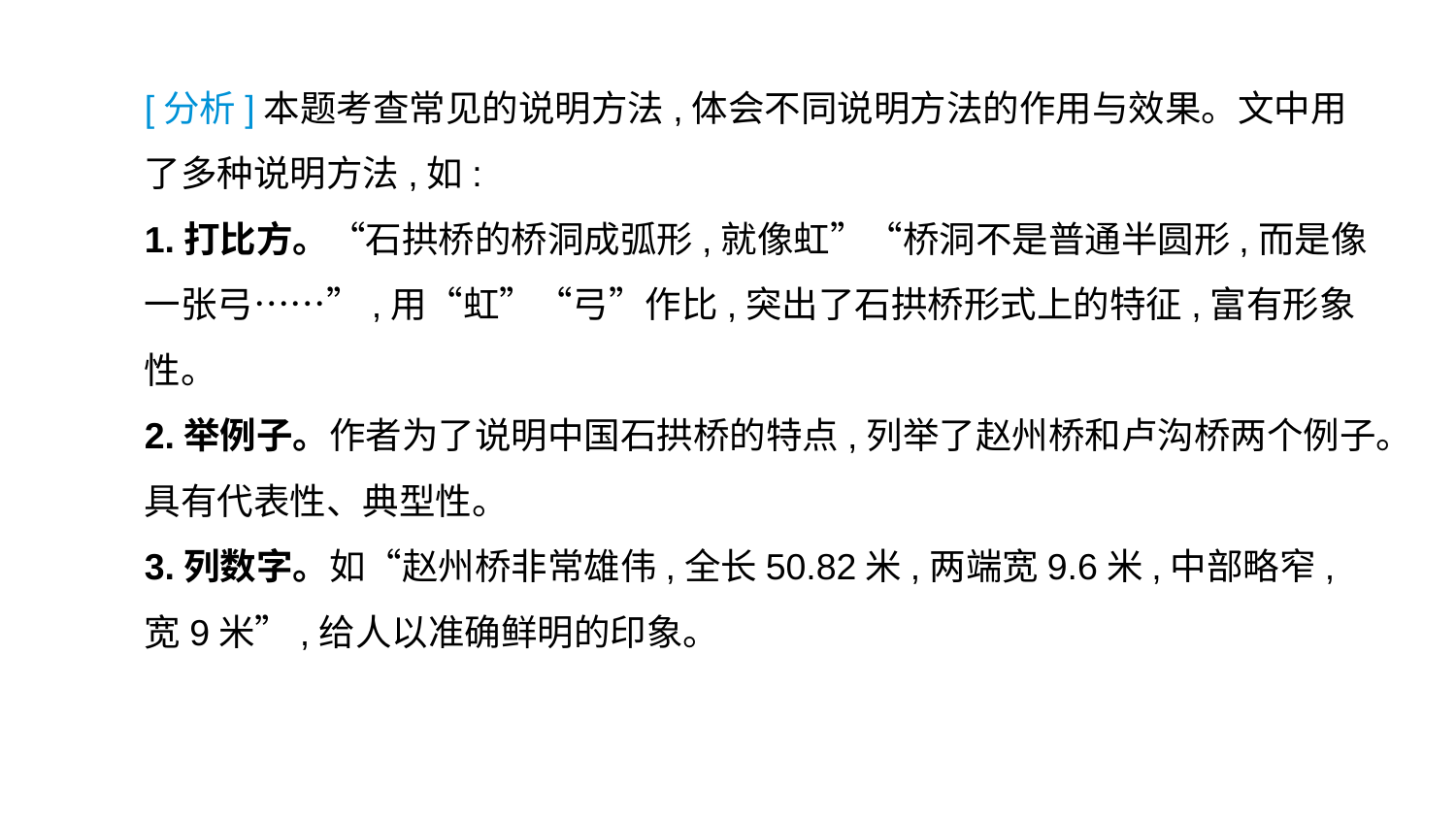

[分析]本题考查常见的说明方法,体会不同说明方法的作用与效果。文中用了多种说明方法,如:
1.打比方。“石拱桥的桥洞成弧形,就像虹”“桥洞不是普通半圆形,而是像一张弓……”,用“虹”“弓”作比,突出了石拱桥形式上的特征,富有形象性。
2.举例子。作者为了说明中国石拱桥的特点,列举了赵州桥和卢沟桥两个例子。具有代表性、典型性。
3.列数字。如“赵州桥非常雄伟,全长50.82米,两端宽9.6米,中部略窄,宽9米”,给人以准确鲜明的印象。